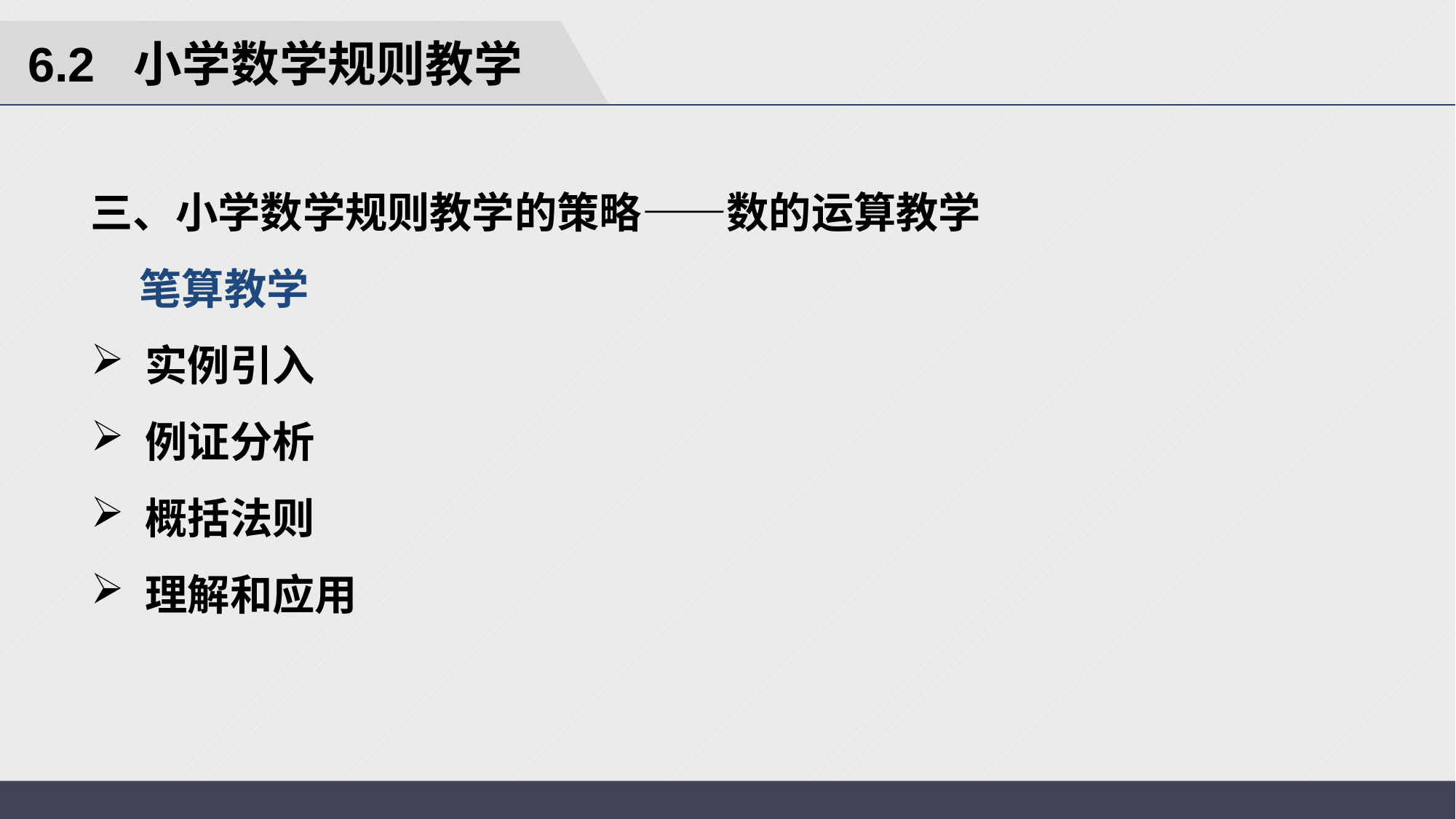

6.2  小学数学规则教学
三、小学数学规则教学的策略——数的运算教学
    笔算教学
实例引入
例证分析
概括法则
理解和应用